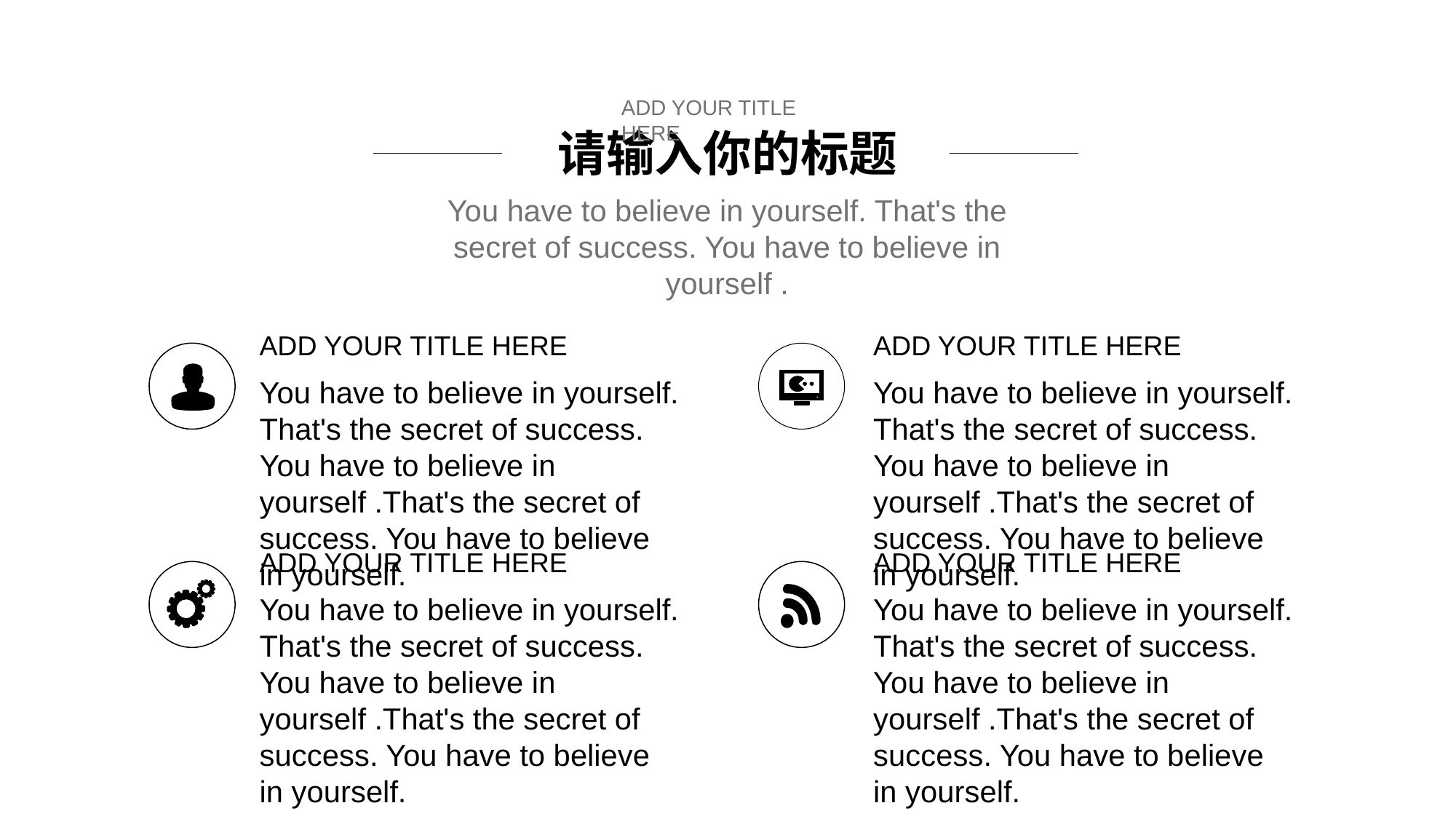

ADD YOUR TITLE HERE
请输入你的标题
You have to believe in yourself. That's the secret of success. You have to believe in yourself .
ADD YOUR TITLE HERE
ADD YOUR TITLE HERE

You have to believe in yourself. That's the secret of success. You have to believe in yourself .That's the secret of success. You have to believe in yourself.
You have to believe in yourself. That's the secret of success. You have to believe in yourself .That's the secret of success. You have to believe in yourself.

ADD YOUR TITLE HERE
ADD YOUR TITLE HERE

You have to believe in yourself. That's the secret of success. You have to believe in yourself .That's the secret of success. You have to believe in yourself.
You have to believe in yourself. That's the secret of success. You have to believe in yourself .That's the secret of success. You have to believe in yourself.